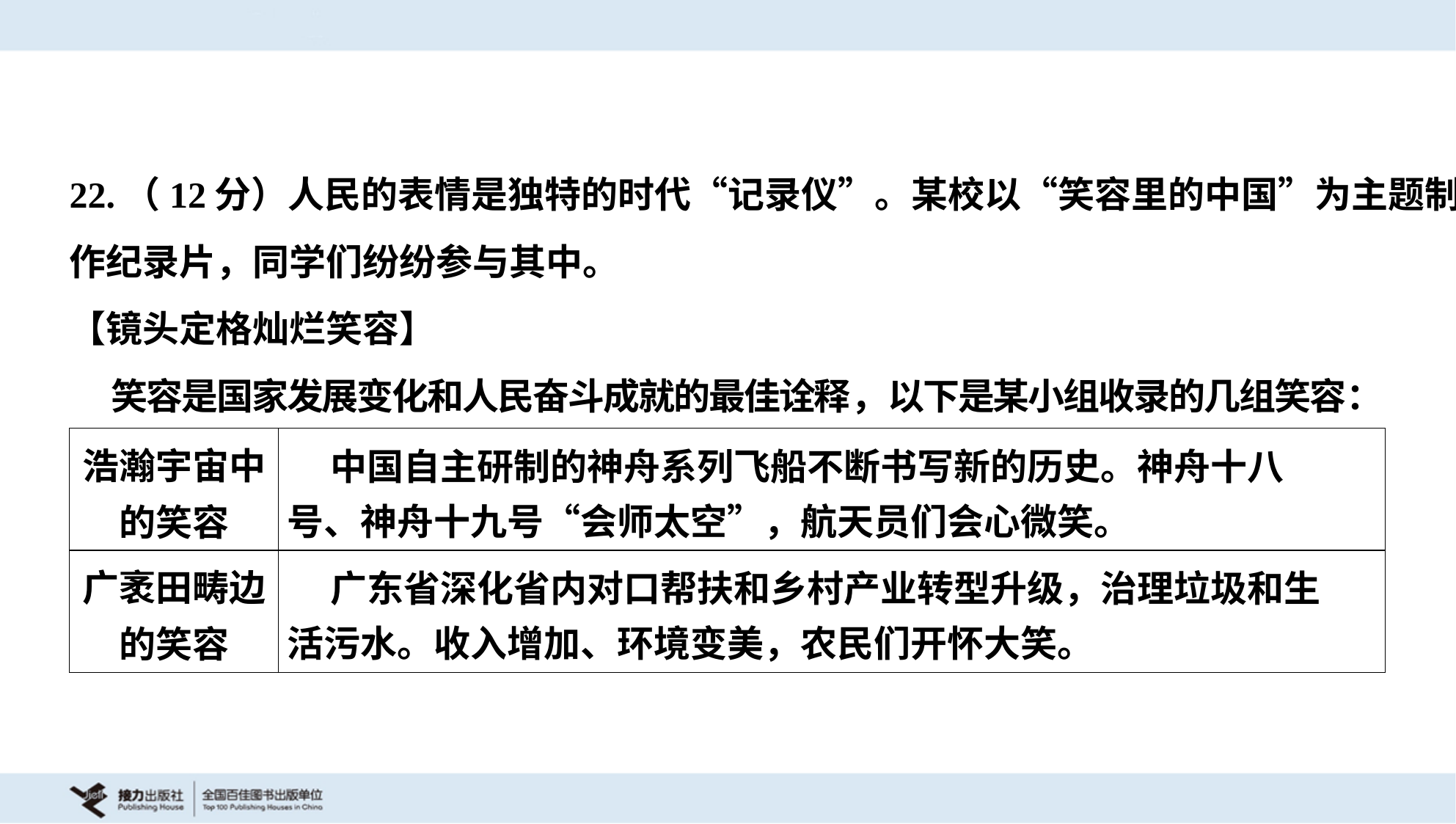

22.（12分）人民的表情是独特的时代“记录仪”。某校以“笑容里的中国”为主题制
作纪录片，同学们纷纷参与其中。
【镜头定格灿烂笑容】
    笑容是国家发展变化和人民奋斗成就的最佳诠释，以下是某小组收录的几组笑容：
| 浩瀚宇宙中 的笑容 | 中国自主研制的神舟系列飞船不断书写新的历史。神舟十八 号、神舟十九号“会师太空”，航天员们会心微笑。 |
| --- | --- |
| 广袤田畴边 的笑容 | 广东省深化省内对口帮扶和乡村产业转型升级，治理垃圾和生 活污水。收入增加、环境变美，农民们开怀大笑。 |